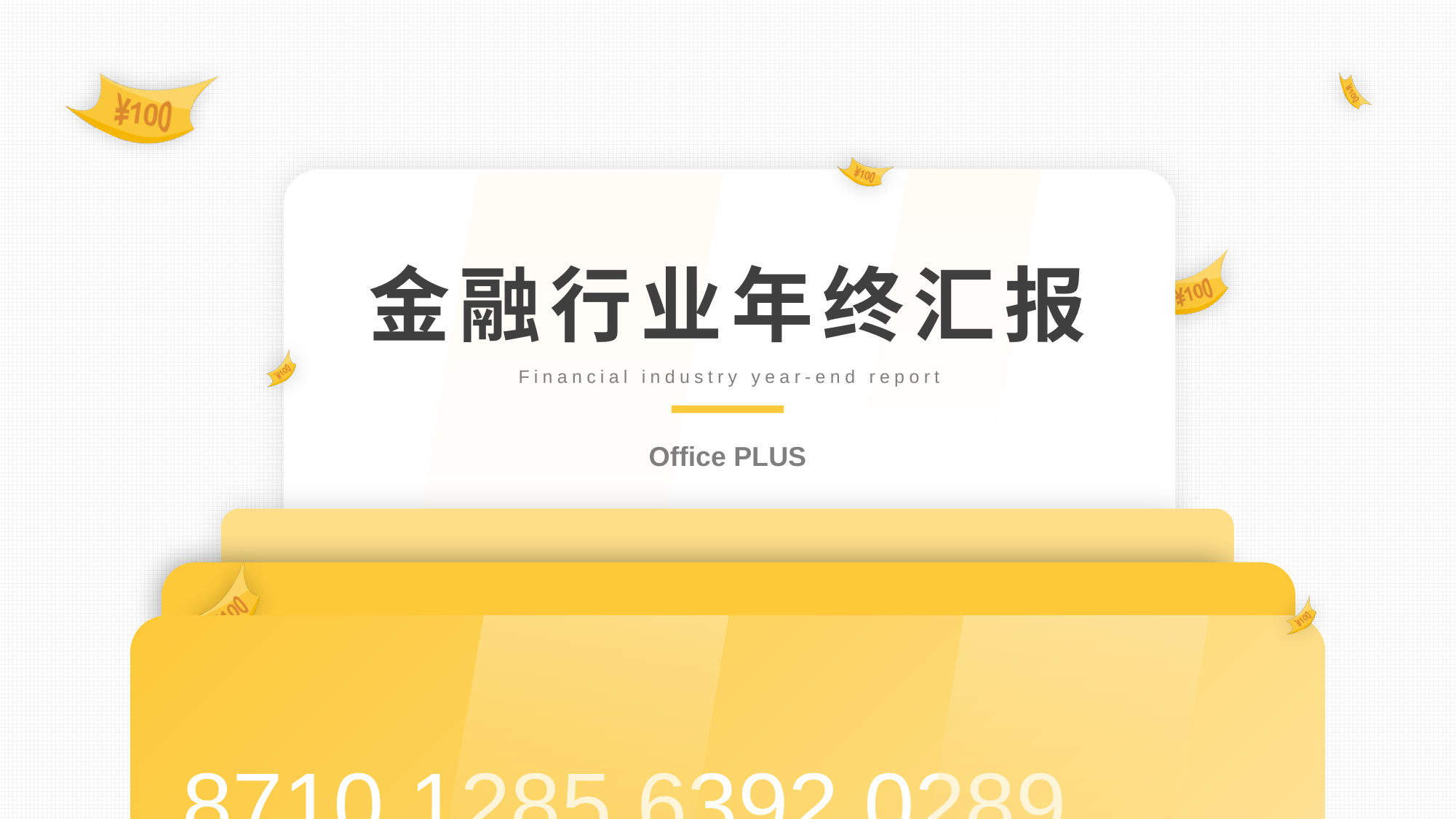

金融行业年终汇报
Financial industry year-end report
Office PLUS